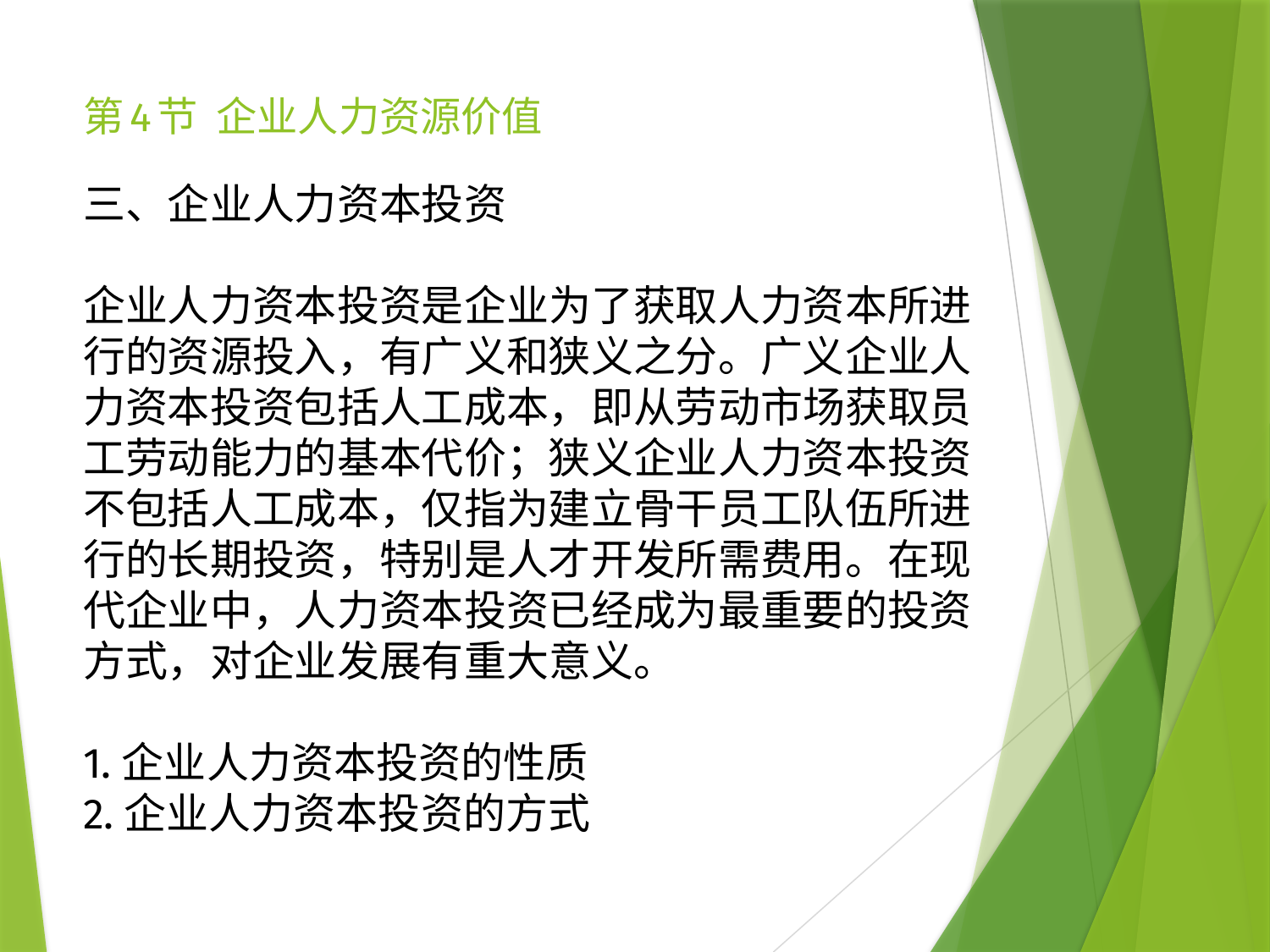

# 第4节  企业人力资源价值
三、企业人力资本投资

企业人力资本投资是企业为了获取人力资本所进行的资源投入，有广义和狭义之分。广义企业人力资本投资包括人工成本，即从劳动市场获取员工劳动能力的基本代价；狭义企业人力资本投资不包括人工成本，仅指为建立骨干员工队伍所进行的长期投资，特别是人才开发所需费用。在现代企业中，人力资本投资已经成为最重要的投资方式，对企业发展有重大意义。

1.企业人力资本投资的性质
2.企业人力资本投资的方式